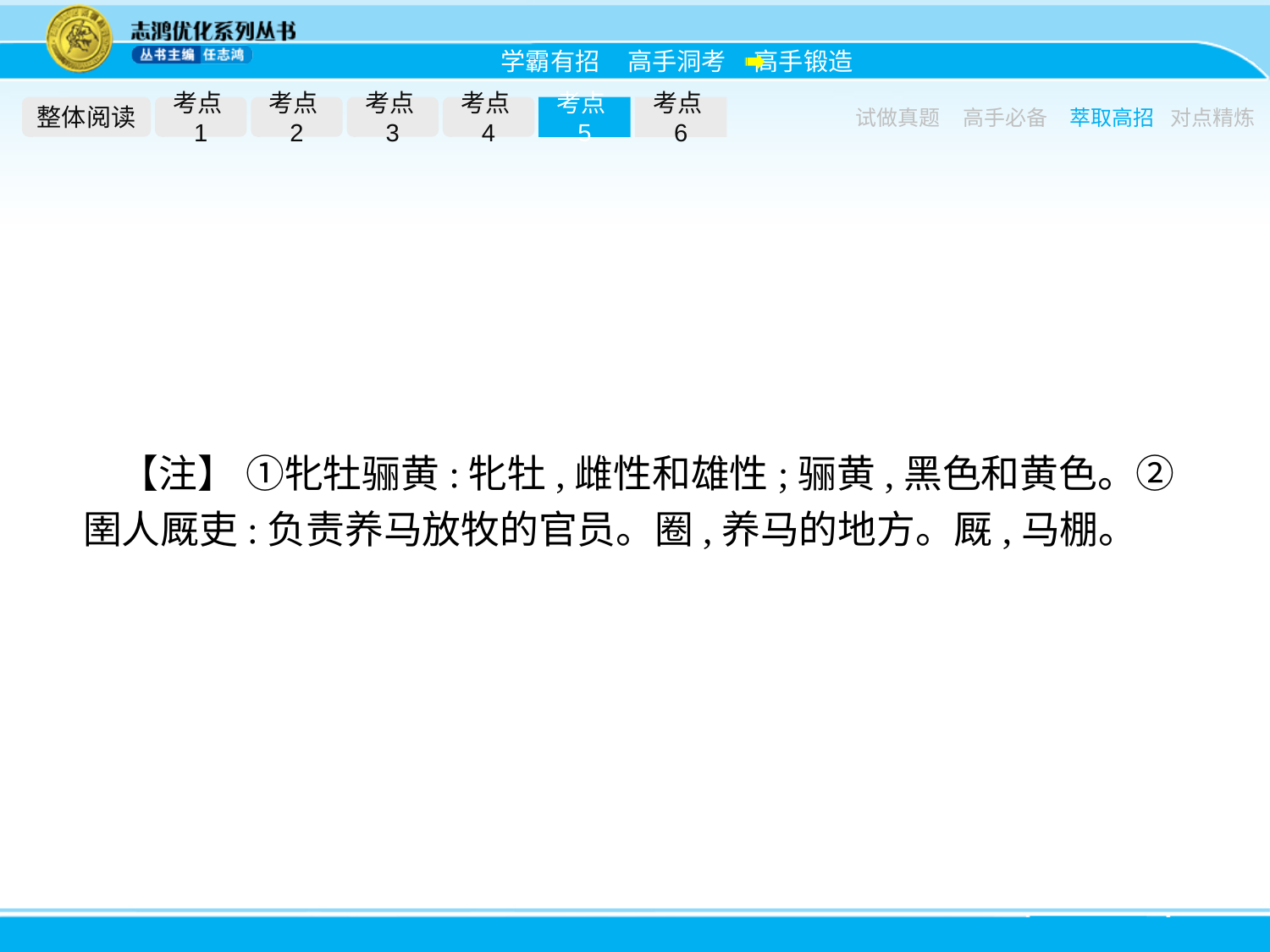

整体阅读
考点1
考点2
考点3
考点4
考点5
考点6
试做真题
高手必备
萃取高招
对点精炼
【注】 ①牝牡骊黄:牝牡,雌性和雄性;骊黄,黑色和黄色。②圉人厩吏:负责养马放牧的官员。圈,养马的地方。厩,马棚。